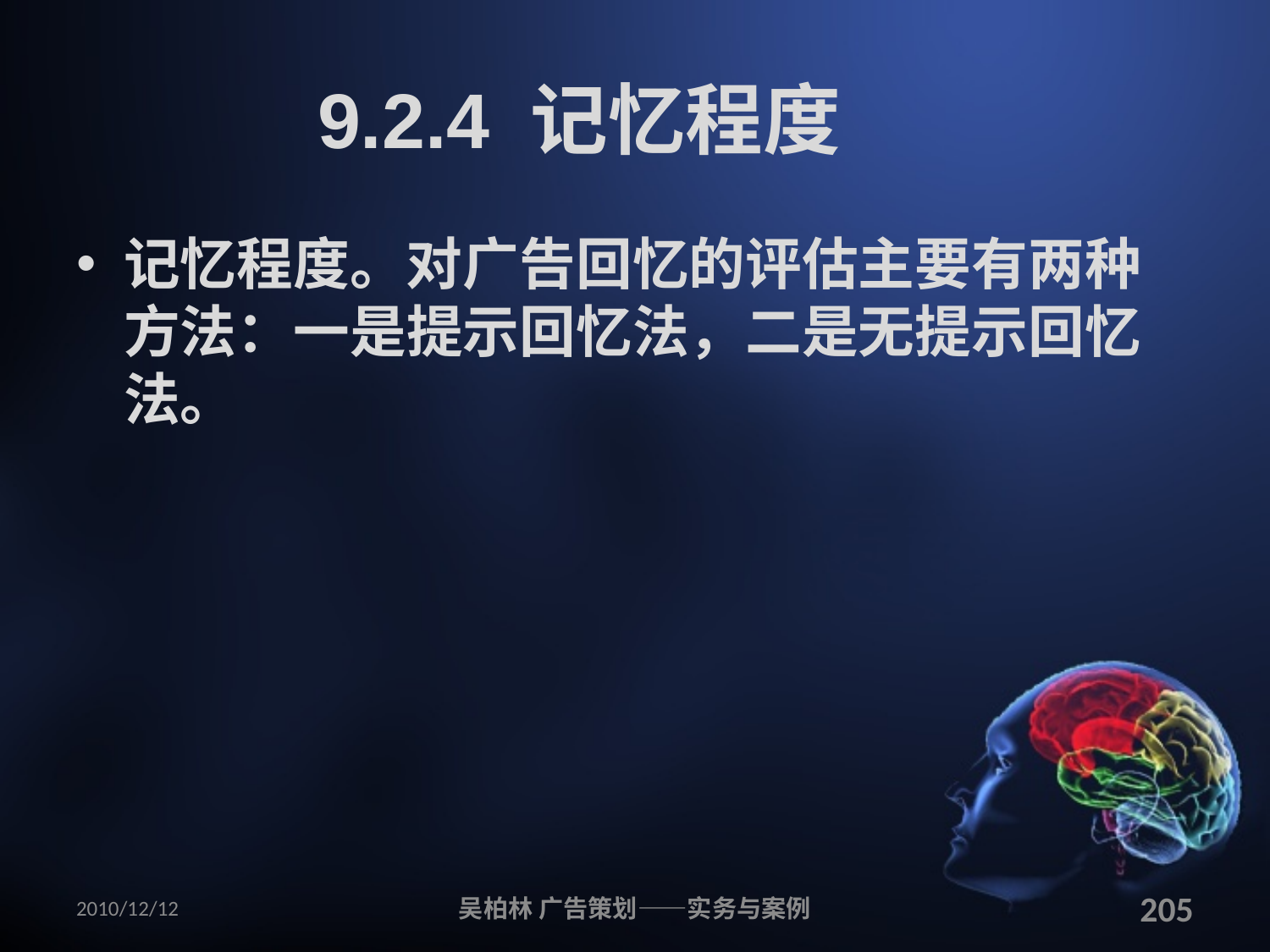

# 9.2.4 记忆程度
记忆程度。对广告回忆的评估主要有两种方法：一是提示回忆法，二是无提示回忆法。

2010/12/12
吴柏林 广告策划——实务与案例
205